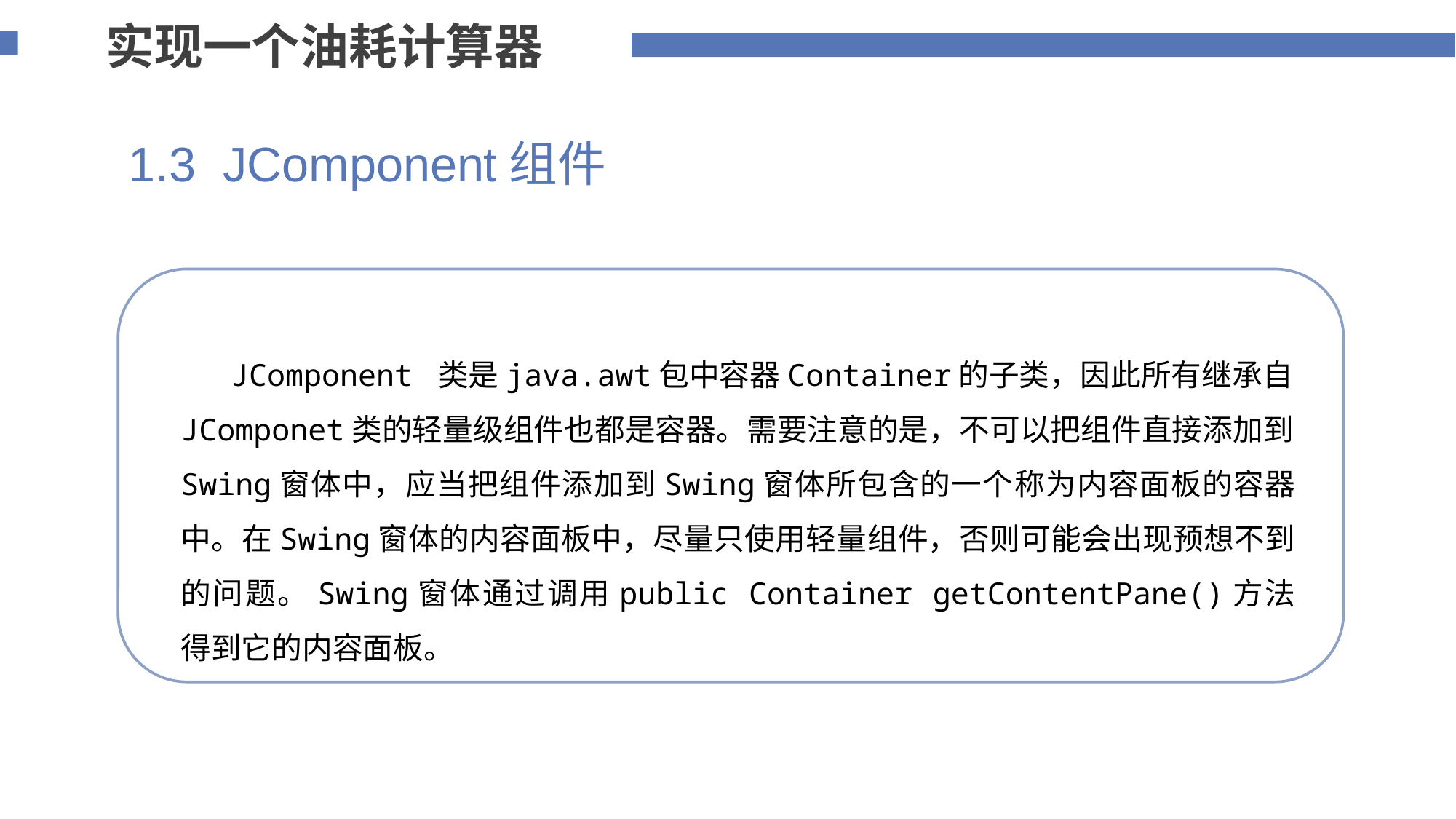

实现一个油耗计算器

1.3  JComponent组件

 JComponent 类是java.awt包中容器Container的子类，因此所有继承自JComponet类的轻量级组件也都是容器。需要注意的是，不可以把组件直接添加到Swing窗体中，应当把组件添加到Swing窗体所包含的一个称为内容面板的容器中。在Swing窗体的内容面板中，尽量只使用轻量组件，否则可能会出现预想不到的问题。Swing窗体通过调用public Container getContentPane()方法得到它的内容面板。